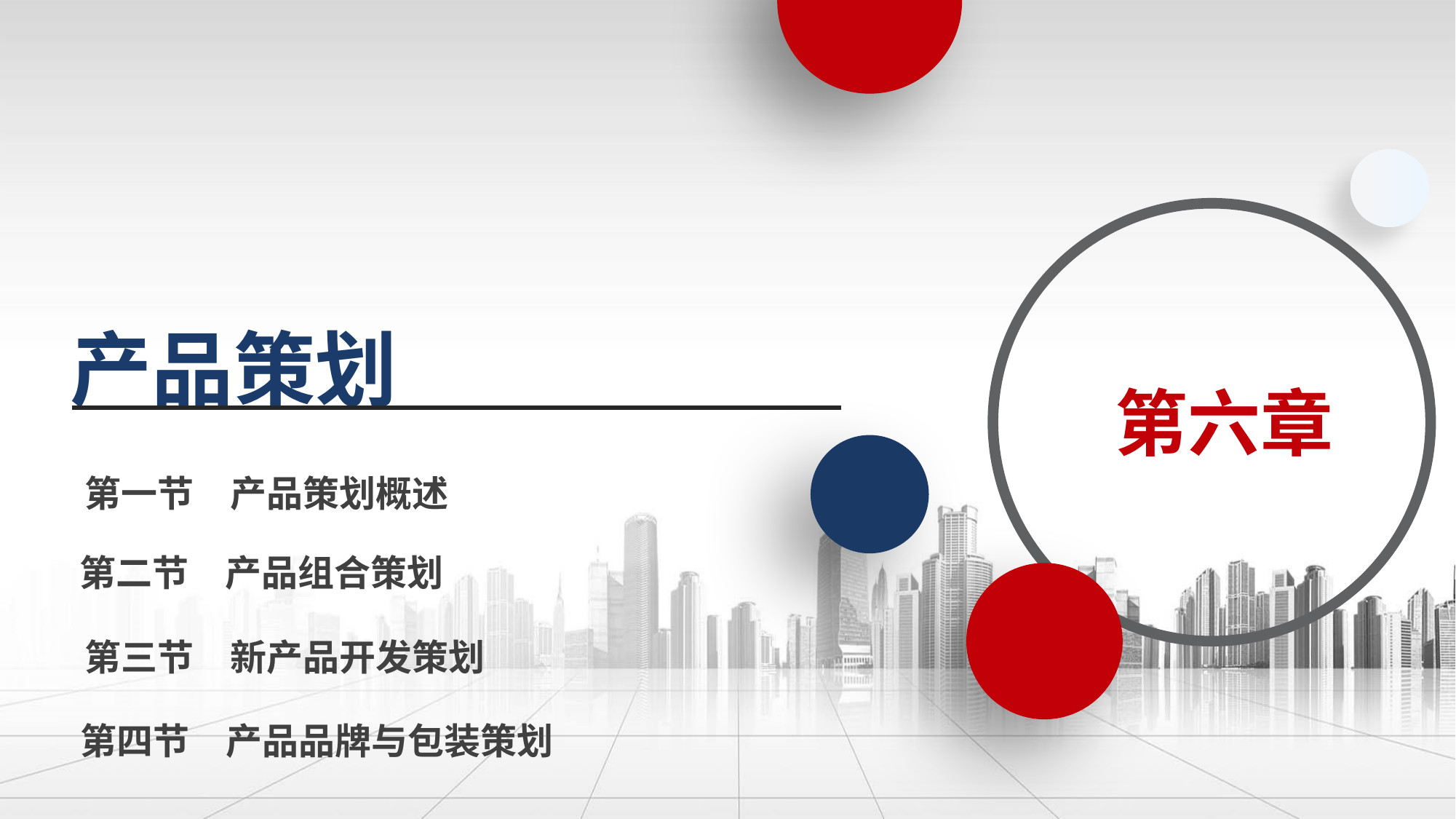

产品策划
第六章

第一节　产品策划概述
第二节　产品组合策划

第三节　新产品开发策划
第四节　产品品牌与包装策划